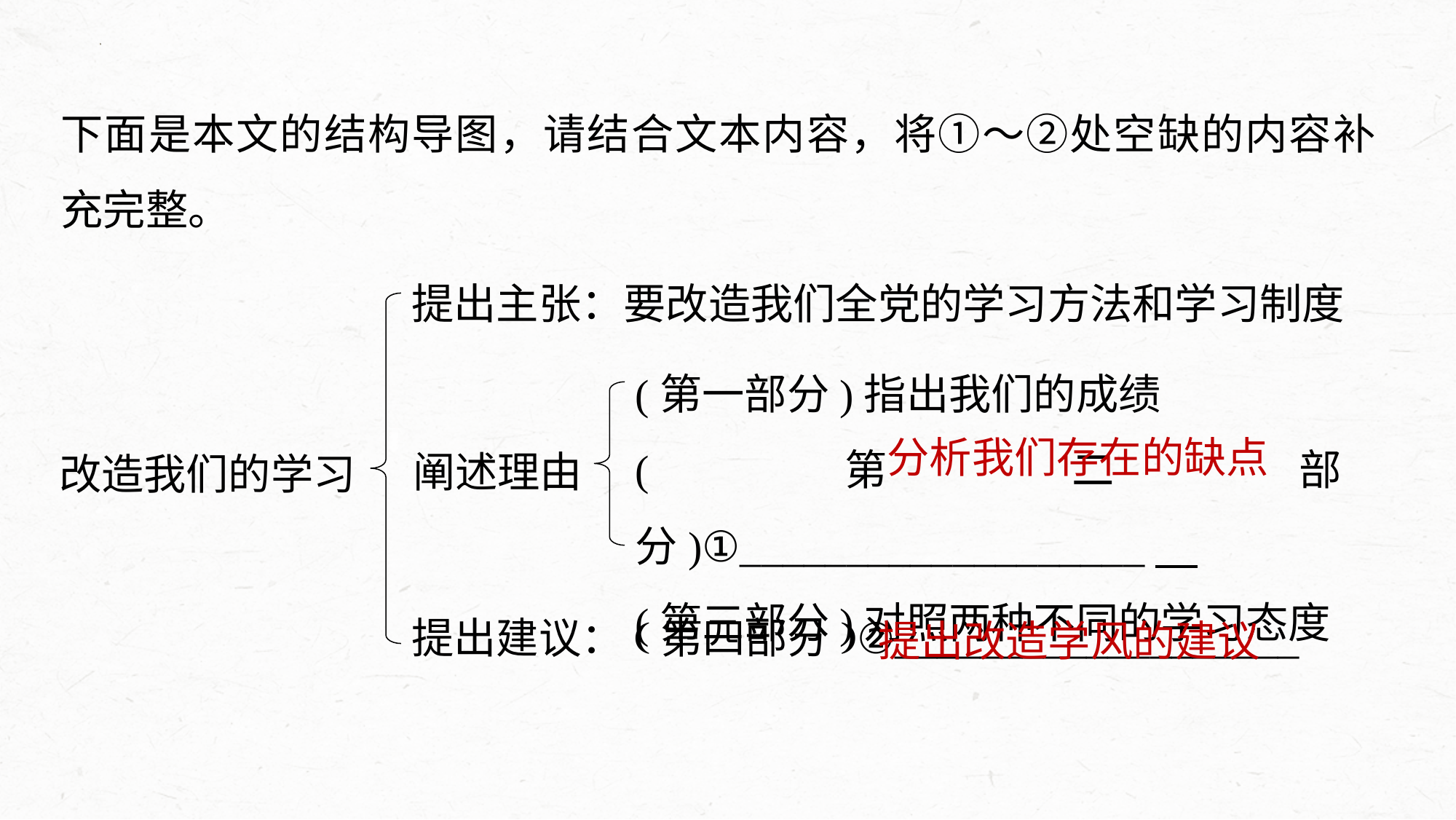

下面是本文的结构导图，请结合文本内容，将①～②处空缺的内容补充完整。
提出主张：要改造我们全党的学习方法和学习制度

(第一部分)指出我们的成绩
(第二部分)①___________________
(第三部分)对照两种不同的学习态度

阐述理由
改造我们的学习
分析我们存在的缺点
提出改造学风的建议
提出建议：(第四部分)②___________________